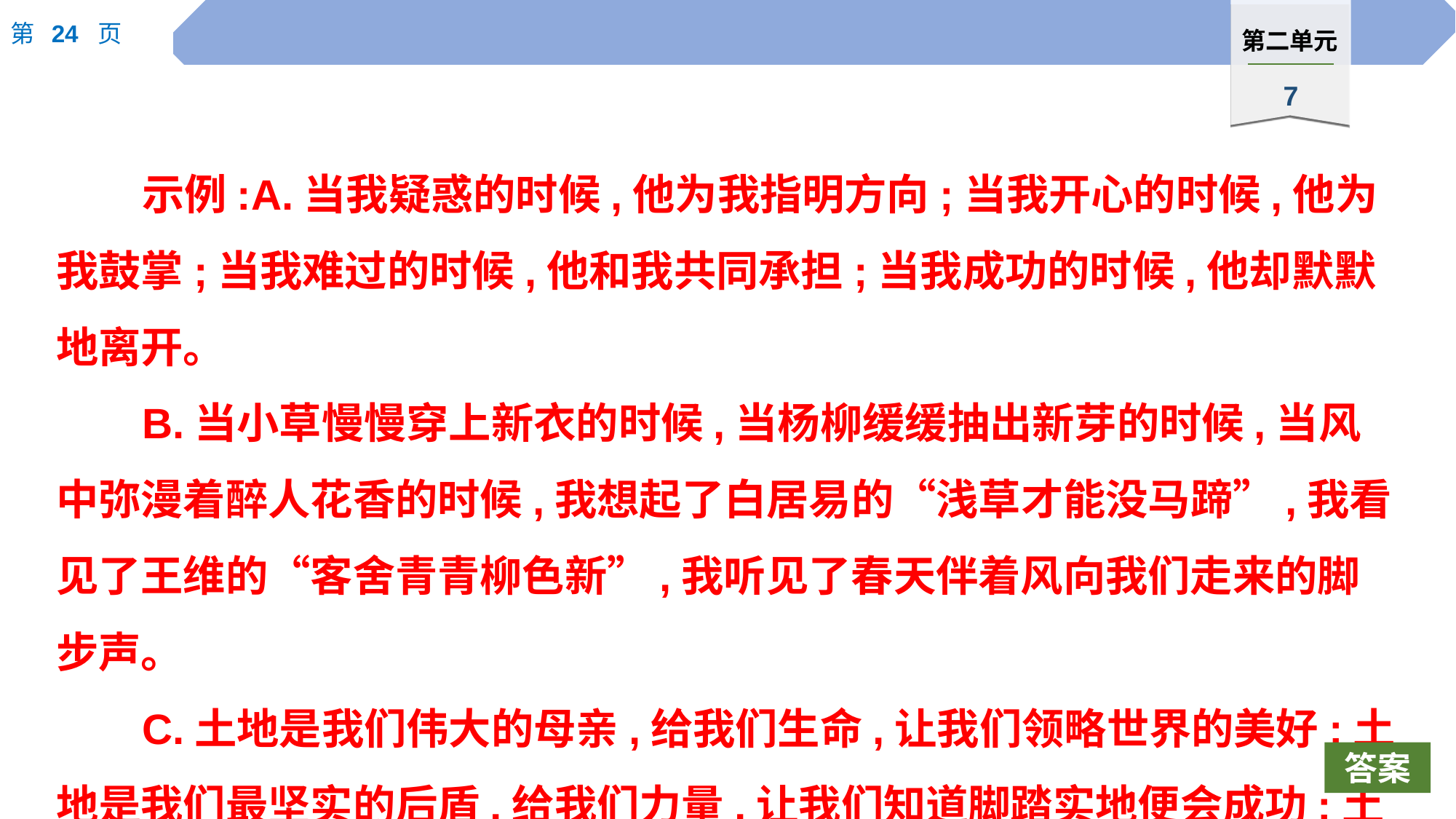

示例:A.当我疑惑的时候,他为我指明方向;当我开心的时候,他为我鼓掌;当我难过的时候,他和我共同承担;当我成功的时候,他却默默地离开。
B.当小草慢慢穿上新衣的时候,当杨柳缓缓抽出新芽的时候,当风中弥漫着醉人花香的时候,我想起了白居易的“浅草才能没马蹄”,我看见了王维的“客舍青青柳色新”,我听见了春天伴着风向我们走来的脚步声。
C.土地是我们伟大的母亲,给我们生命,让我们领略世界的美好;土地是我们最坚实的后盾,给我们力量,让我们知道脚踏实地便会成功;土地是我最温柔的思乡情怀,给我们温暖,让我们对这片热土爱得深沉!
答案